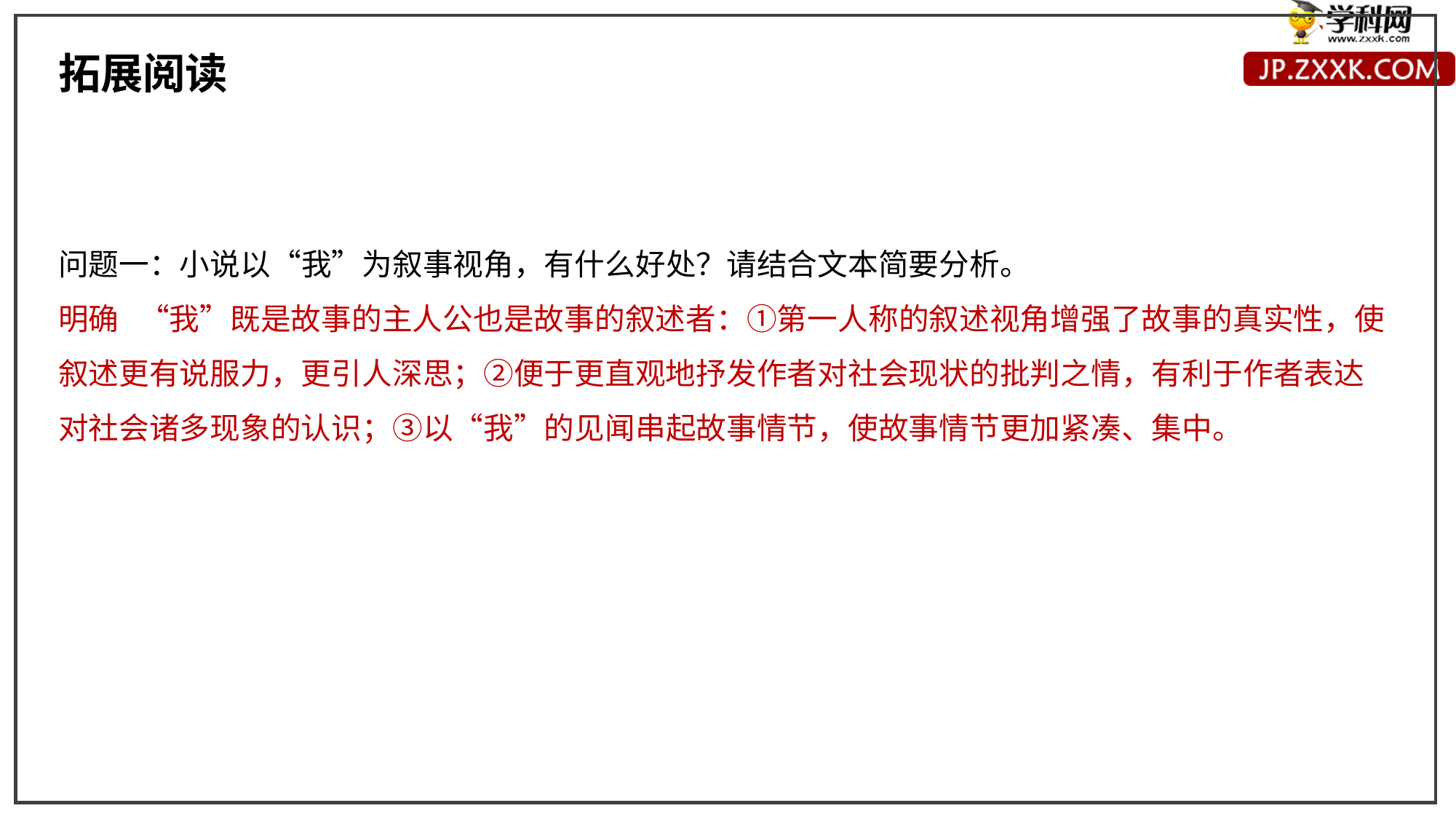

拓展阅读
问题一：小说以“我”为叙事视角，有什么好处？请结合文本简要分析。
明确   “我”既是故事的主人公也是故事的叙述者：①第一人称的叙述视角增强了故事的真实性，使叙述更有说服力，更引人深思；②便于更直观地抒发作者对社会现状的批判之情，有利于作者表达对社会诸多现象的认识；③以“我”的见闻串起故事情节，使故事情节更加紧凑、集中。